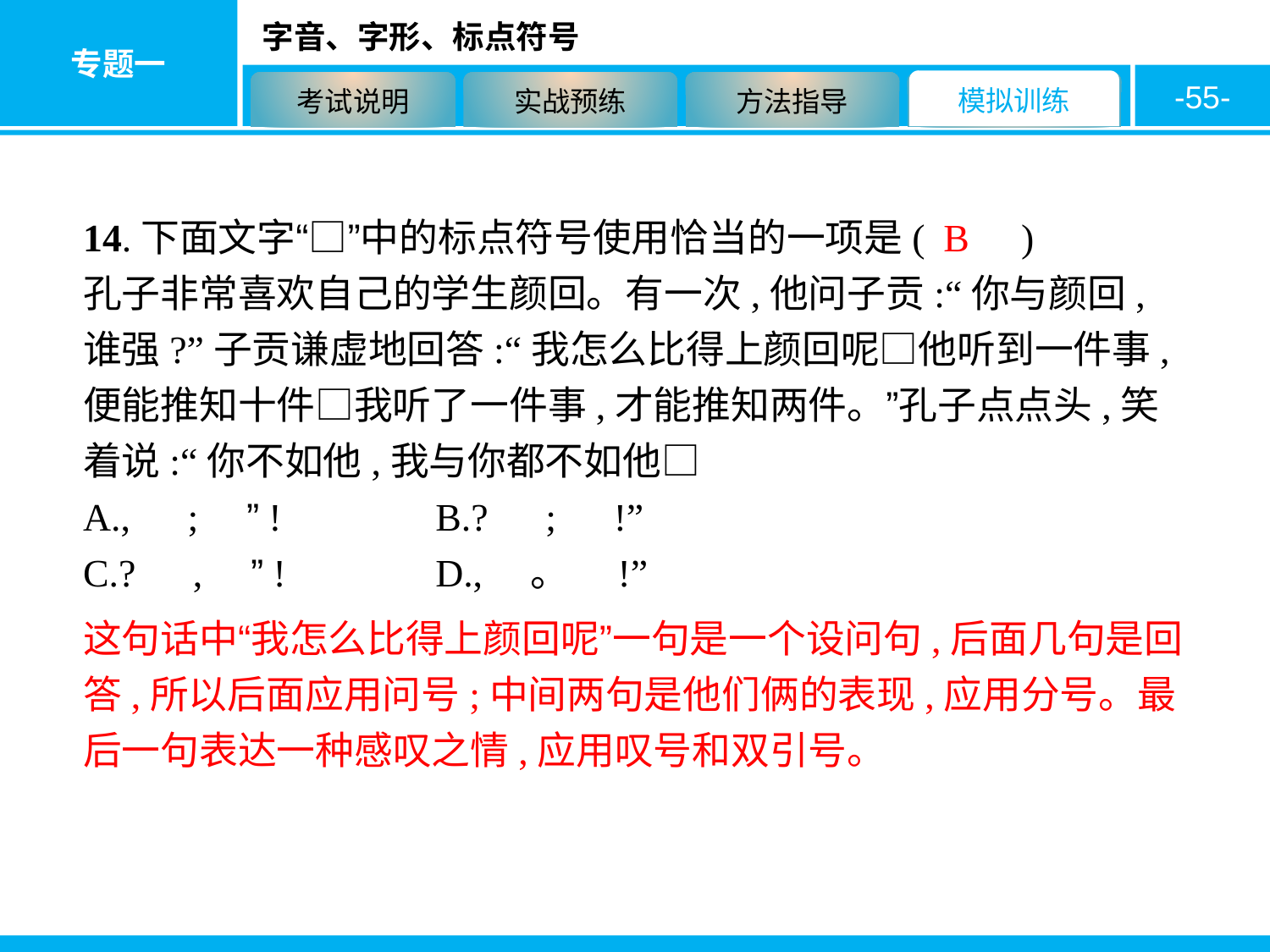

-55-
14.下面文字“□”中的标点符号使用恰当的一项是(　　)
孔子非常喜欢自己的学生颜回。有一次,他问子贡:“你与颜回,谁强?”子贡谦虚地回答:“我怎么比得上颜回呢□他听到一件事,便能推知十件□我听了一件事,才能推知两件。”孔子点点头,笑着说:“你不如他,我与你都不如他□
A.,　;　”!　　	B.?　;　!”
C.?　,　”!　　	D.,　。　!”
B
这句话中“我怎么比得上颜回呢”一句是一个设问句,后面几句是回答,所以后面应用问号;中间两句是他们俩的表现,应用分号。最后一句表达一种感叹之情,应用叹号和双引号。